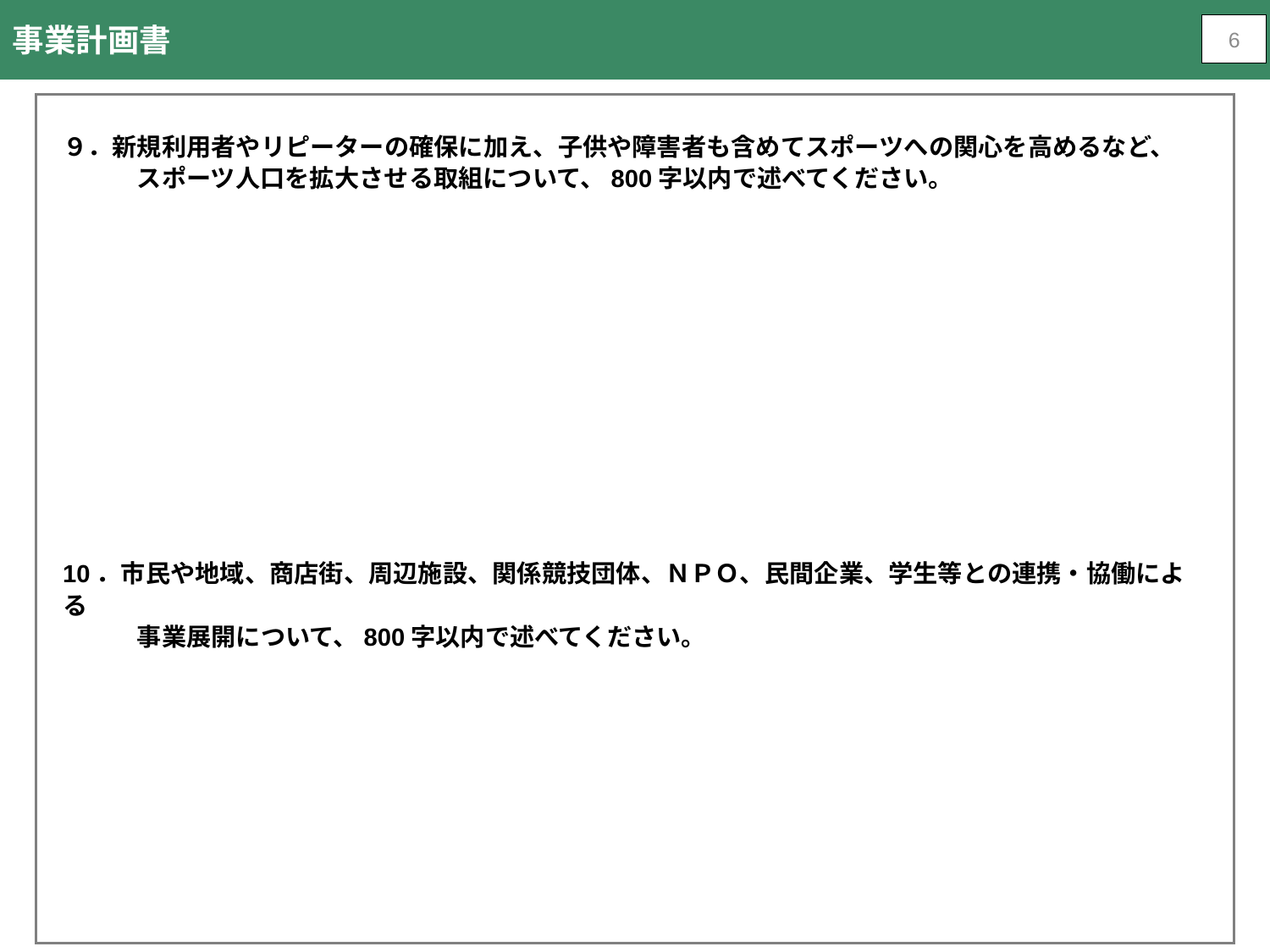

事業計画書
6

９．新規利用者やリピーターの確保に加え、子供や障害者も含めてスポーツへの関心を高めるなど、
　　　スポーツ人口を拡大させる取組について、800字以内で述べてください。

10．市民や地域、商店街、周辺施設、関係競技団体、ＮＰＯ、民間企業、学生等との連携・協働による
　　　事業展開について、800字以内で述べてください。